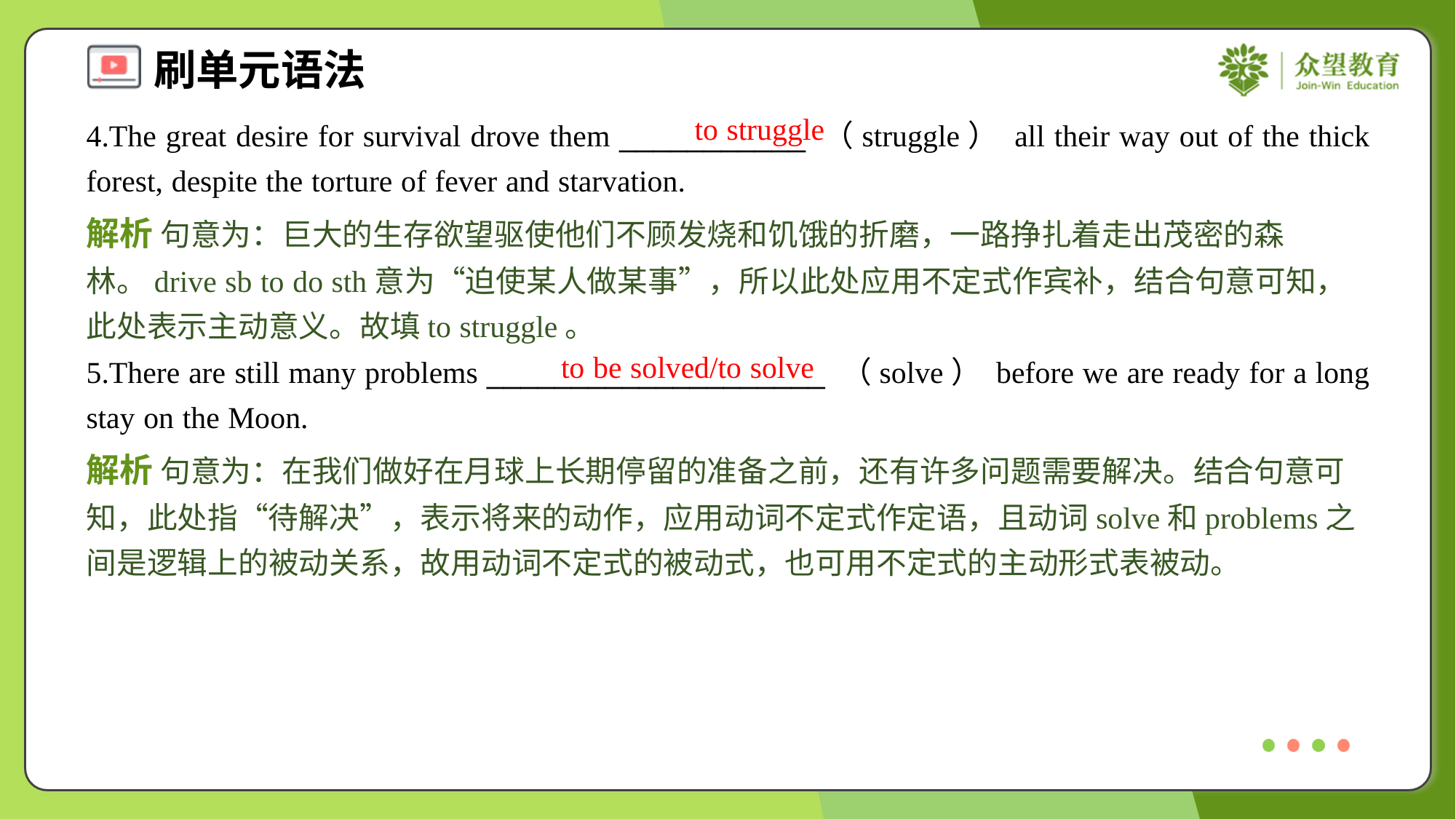

to struggle
4.The great desire for survival drove them ___________ （struggle） all their way out of the thick forest, despite the torture of fever and starvation.
解析 句意为：巨大的生存欲望驱使他们不顾发烧和饥饿的折磨，一路挣扎着走出茂密的森林。drive sb to do sth意为“迫使某人做某事”，所以此处应用不定式作宾补，结合句意可知，此处表示主动意义。故填to struggle。
to be solved/to solve
5.There are still many problems ____________________ （solve） before we are ready for a long stay on the Moon.
解析 句意为：在我们做好在月球上长期停留的准备之前，还有许多问题需要解决。结合句意可知，此处指“待解决”，表示将来的动作，应用动词不定式作定语，且动词solve和problems之间是逻辑上的被动关系，故用动词不定式的被动式，也可用不定式的主动形式表被动。